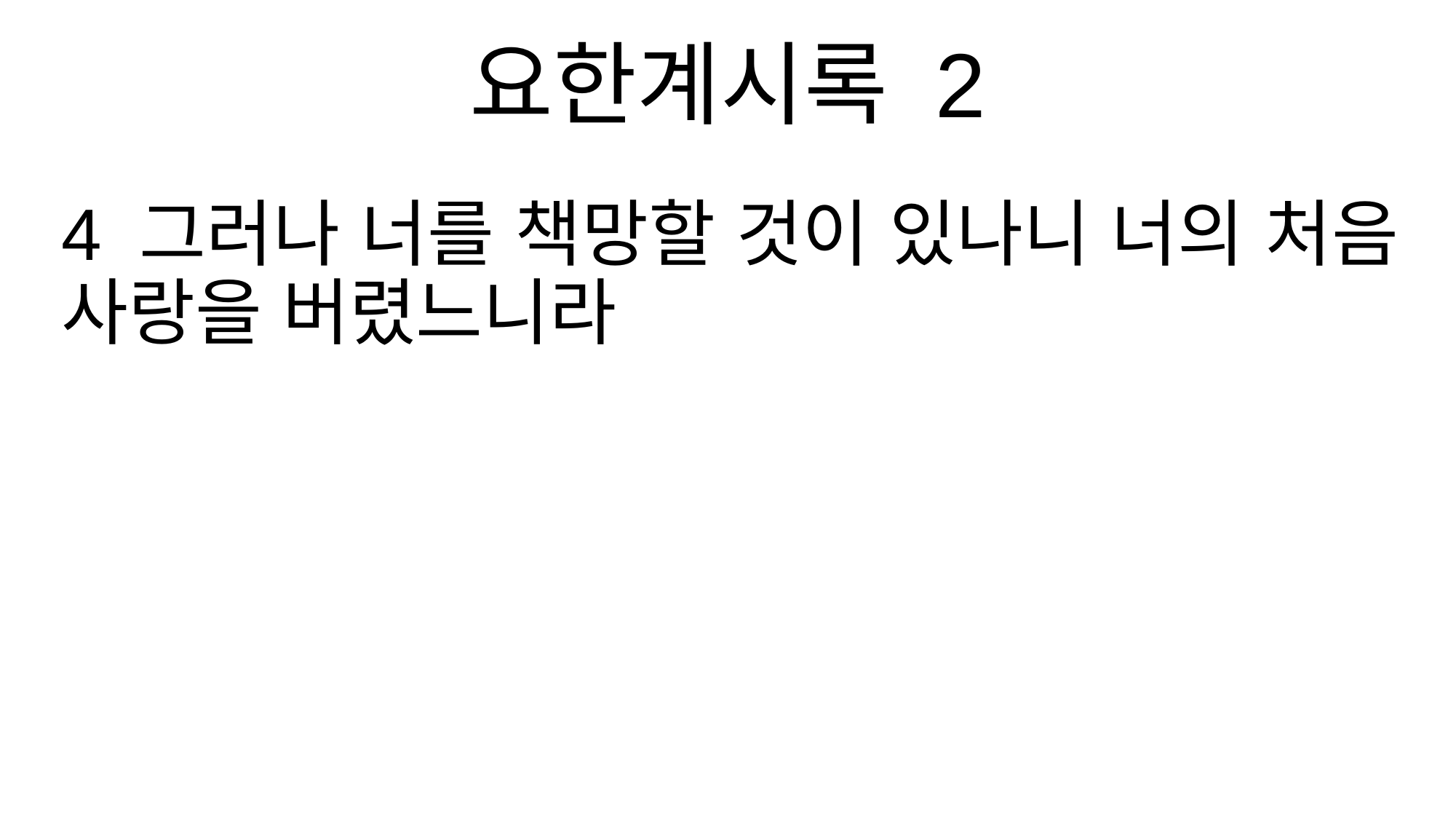

요한계시록 2
4 그러나 너를 책망할 것이 있나니 너의 처음 사랑을 버렸느니라